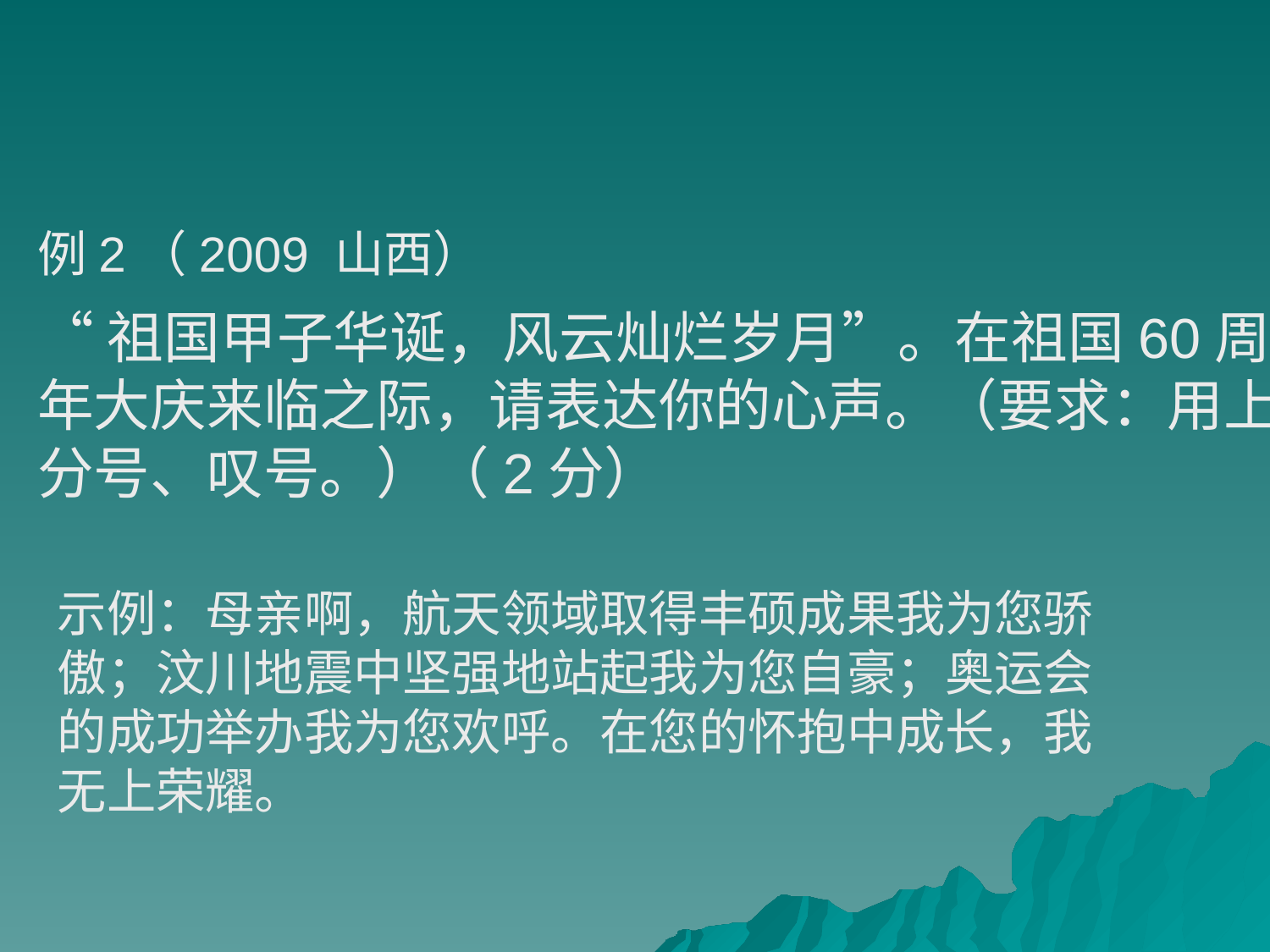

例2（2009 山西）

“祖国甲子华诞，风云灿烂岁月”。在祖国60周年大庆来临之际，请表达你的心声。（要求：用上分号、叹号。）（2分）
示例：母亲啊，航天领域取得丰硕成果我为您骄傲；汶川地震中坚强地站起我为您自豪；奥运会的成功举办我为您欢呼。在您的怀抱中成长，我无上荣耀。